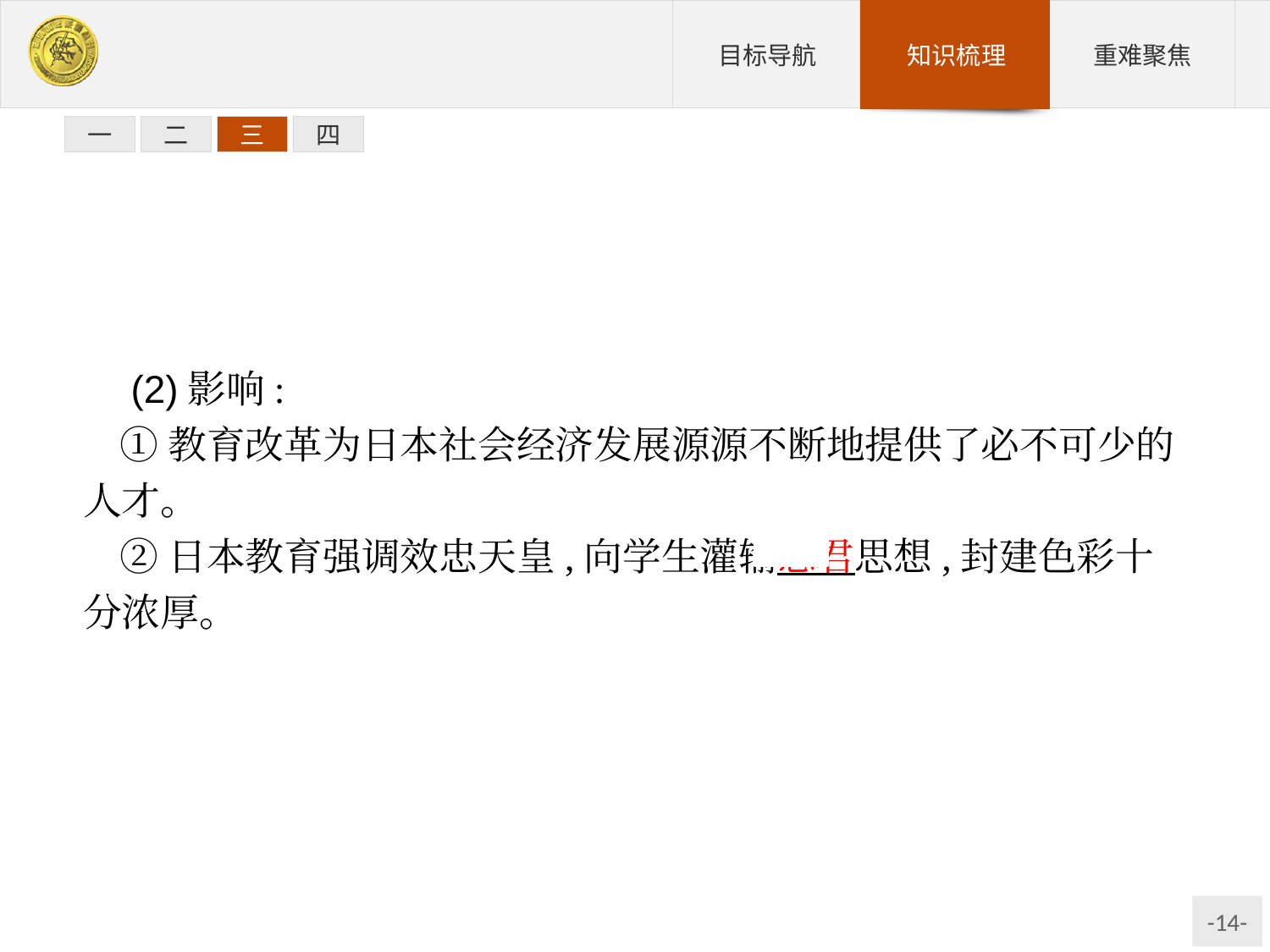

一
二
三
四
 (2)影响:
①教育改革为日本社会经济发展源源不断地提供了必不可少的人才。
②日本教育强调效忠天皇,向学生灌输忠君思想,封建色彩十分浓厚。